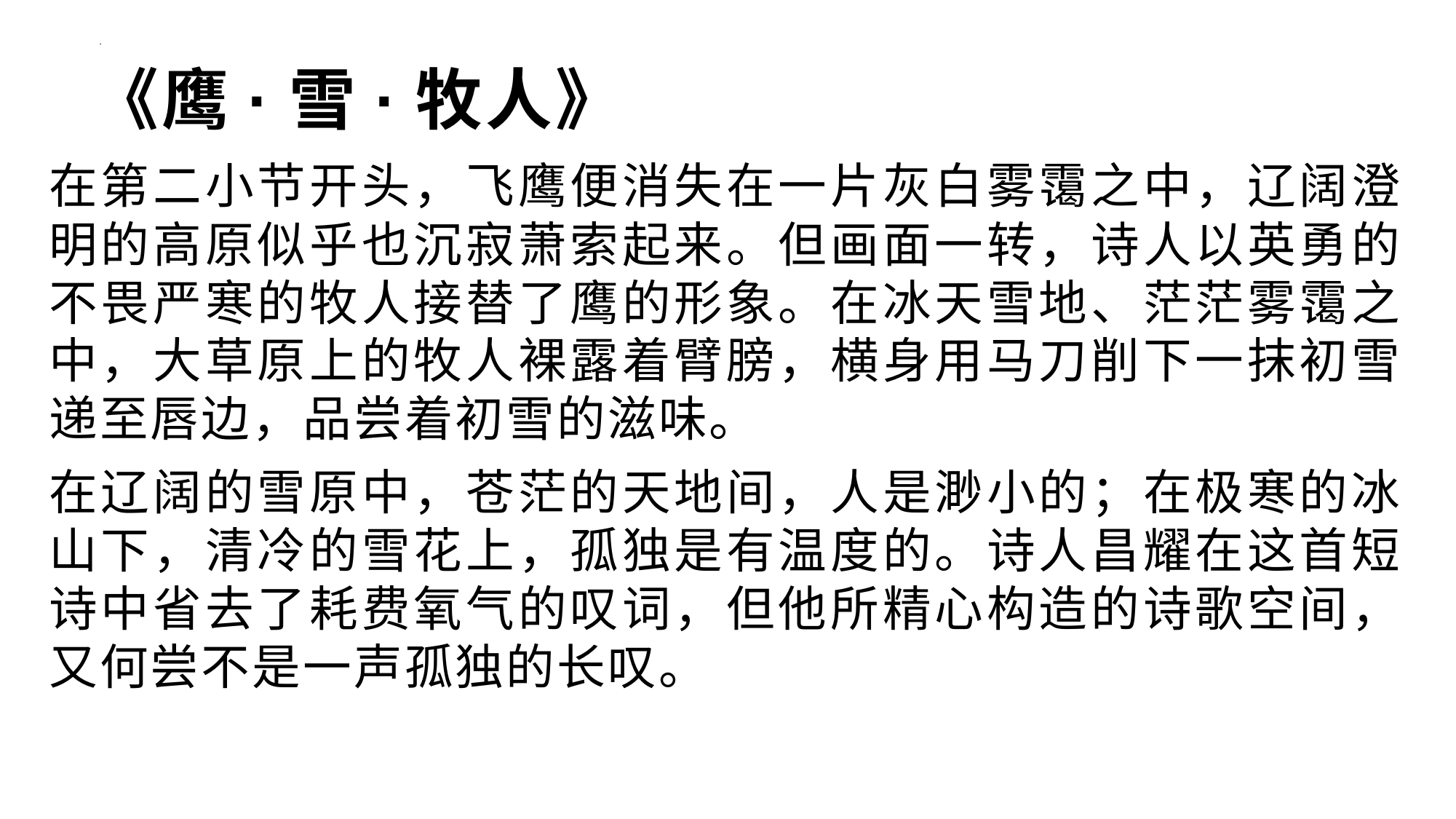

# 《鹰·雪·牧人》
在第二小节开头，飞鹰便消失在一片灰白雾霭之中，辽阔澄明的高原似乎也沉寂萧索起来。但画面一转，诗人以英勇的不畏严寒的牧人接替了鹰的形象。在冰天雪地、茫茫雾霭之中，大草原上的牧人裸露着臂膀，横身用马刀削下一抹初雪递至唇边，品尝着初雪的滋味。
在辽阔的雪原中，苍茫的天地间，人是渺小的；在极寒的冰山下，清冷的雪花上，孤独是有温度的。诗人昌耀在这首短诗中省去了耗费氧气的叹词，但他所精心构造的诗歌空间，又何尝不是一声孤独的长叹。